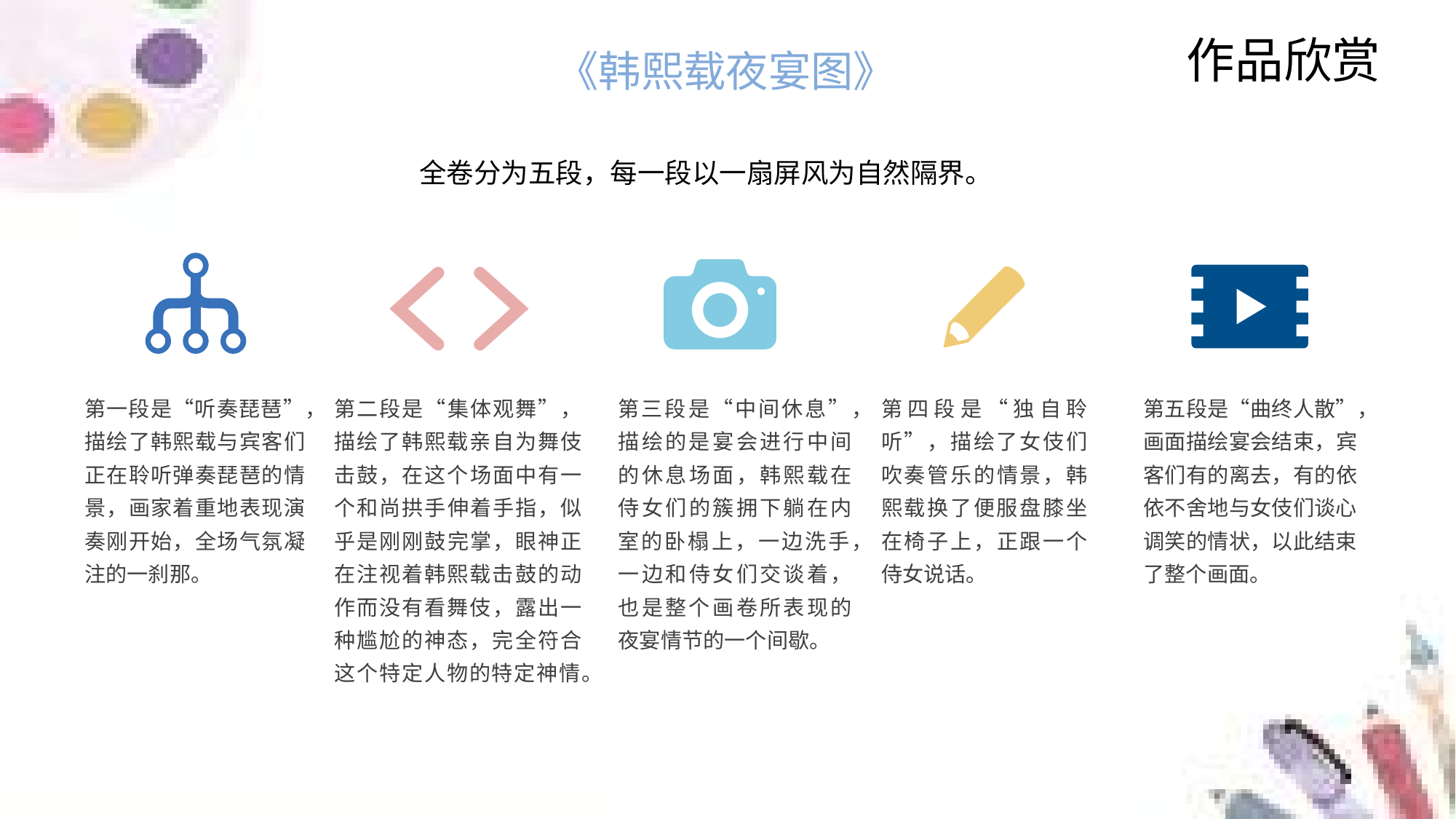

作品欣赏
《韩熙载夜宴图》
全卷分为五段，每一段以一扇屏风为自然隔界。

第一段是“听奏琵琶”，描绘了韩熙载与宾客们正在聆听弹奏琵琶的情景，画家着重地表现演奏刚开始，全场气氛凝注的一刹那。

第三段是“中间休息”，描绘的是宴会进行中间的休息场面，韩熙载在侍女们的簇拥下躺在内室的卧榻上，一边洗手，一边和侍女们交谈着，也是整个画卷所表现的夜宴情节的一个间歇。

第五段是“曲终人散”，画面描绘宴会结束，宾客们有的离去，有的依依不舍地与女伎们谈心调笑的情状，以此结束了整个画面。

第四段是“独自聆听”，描绘了女伎们吹奏管乐的情景，韩熙载换了便服盘膝坐在椅子上，正跟一个侍女说话。

第二段是“集体观舞”，描绘了韩熙载亲自为舞伎击鼓，在这个场面中有一个和尚拱手伸着手指，似乎是刚刚鼓完掌，眼神正在注视着韩熙载击鼓的动作而没有看舞伎，露出一种尴尬的神态，完全符合这个特定人物的特定神情。